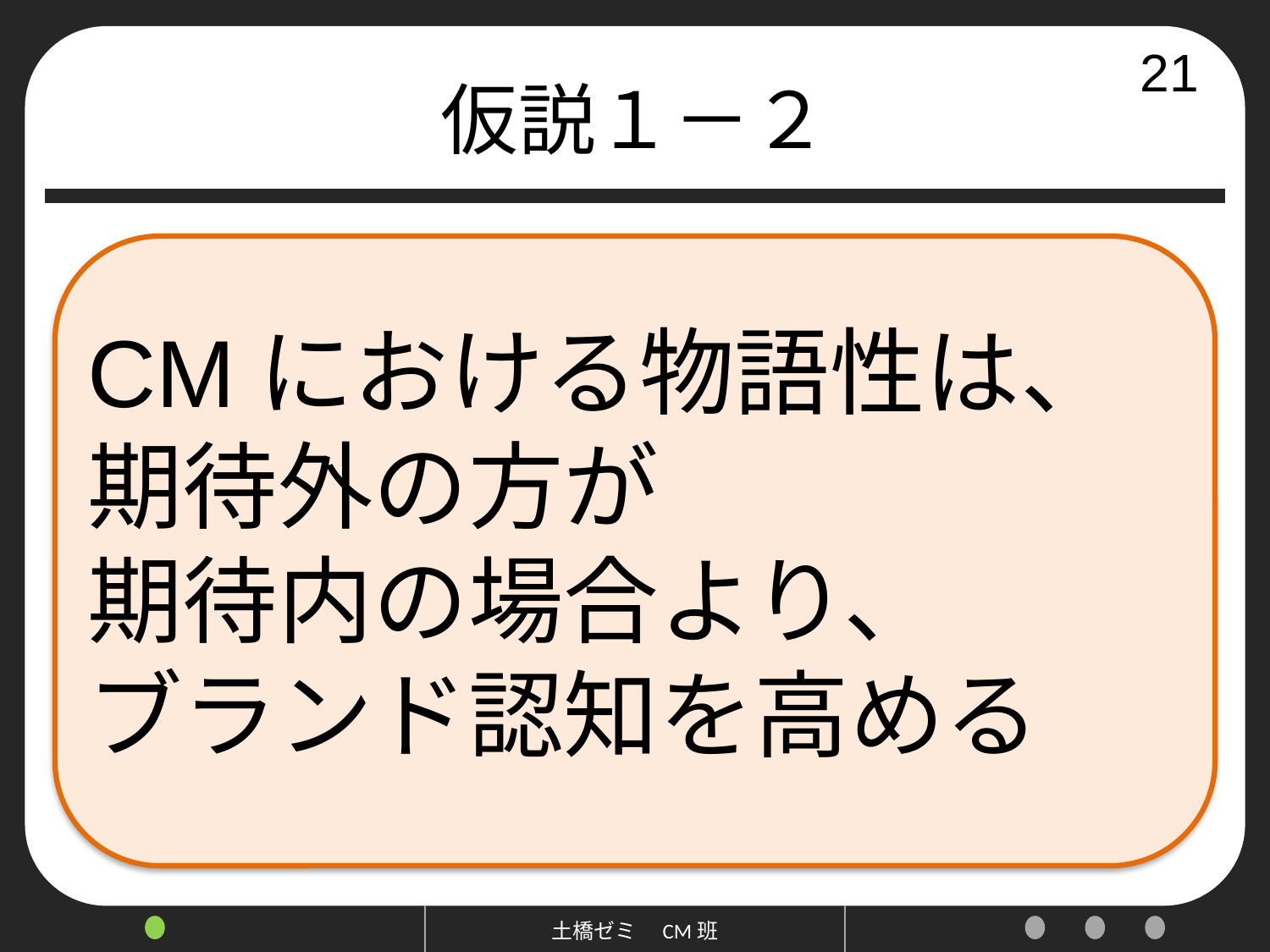

# 仮説１－２
21

CMにおける物語性は、
期待外の方が
期待内の場合より、
ブランド認知を高める
土橋ゼミ　CM班